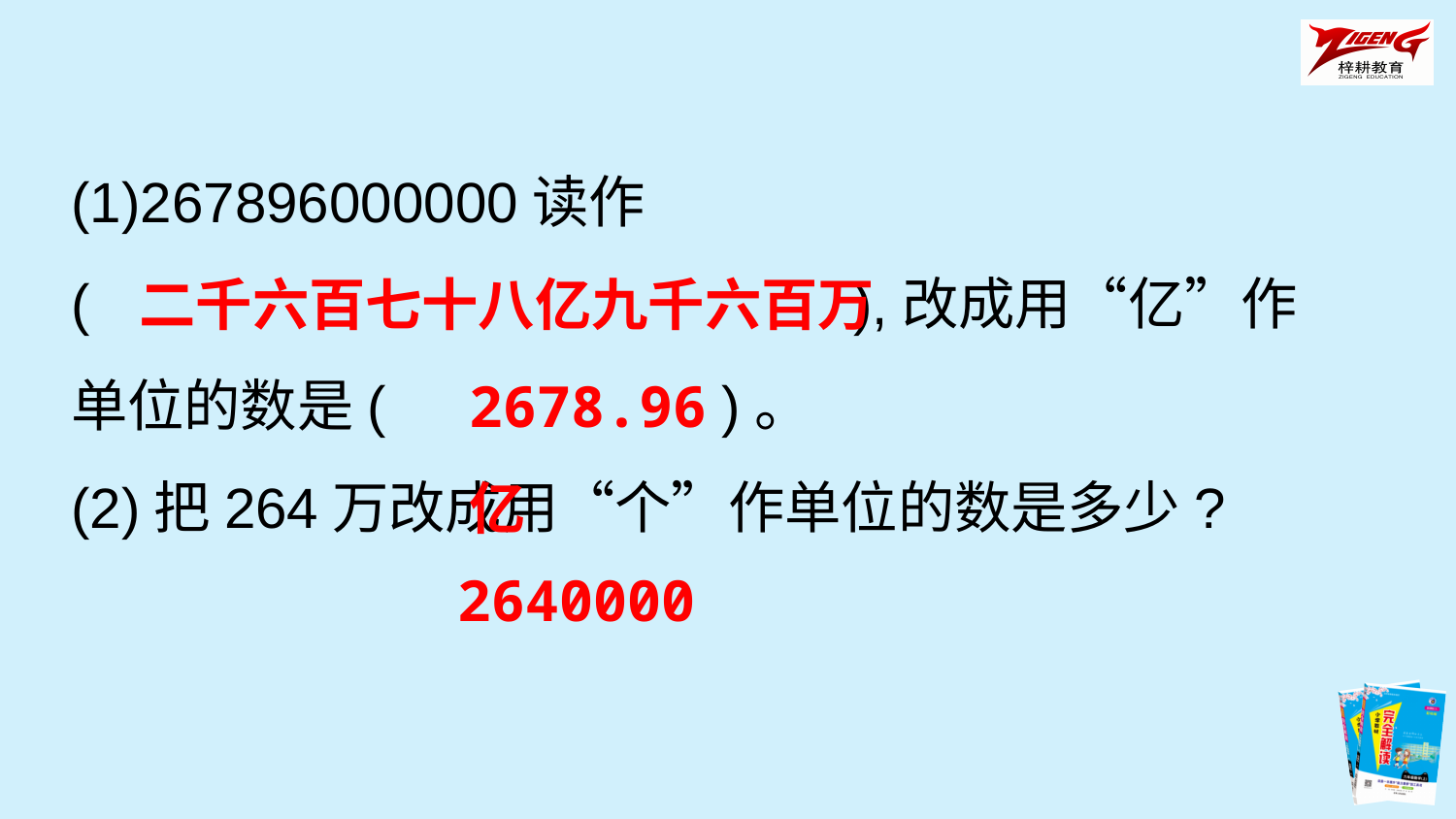

(1)267896000000读作
(　　　                     　　　      　),改成用“亿”作单位的数是(　　           　)。
(2)把264万改成用“个”作单位的数是多少?
二千六百七十八亿九千六百万
2678.96亿
2640000